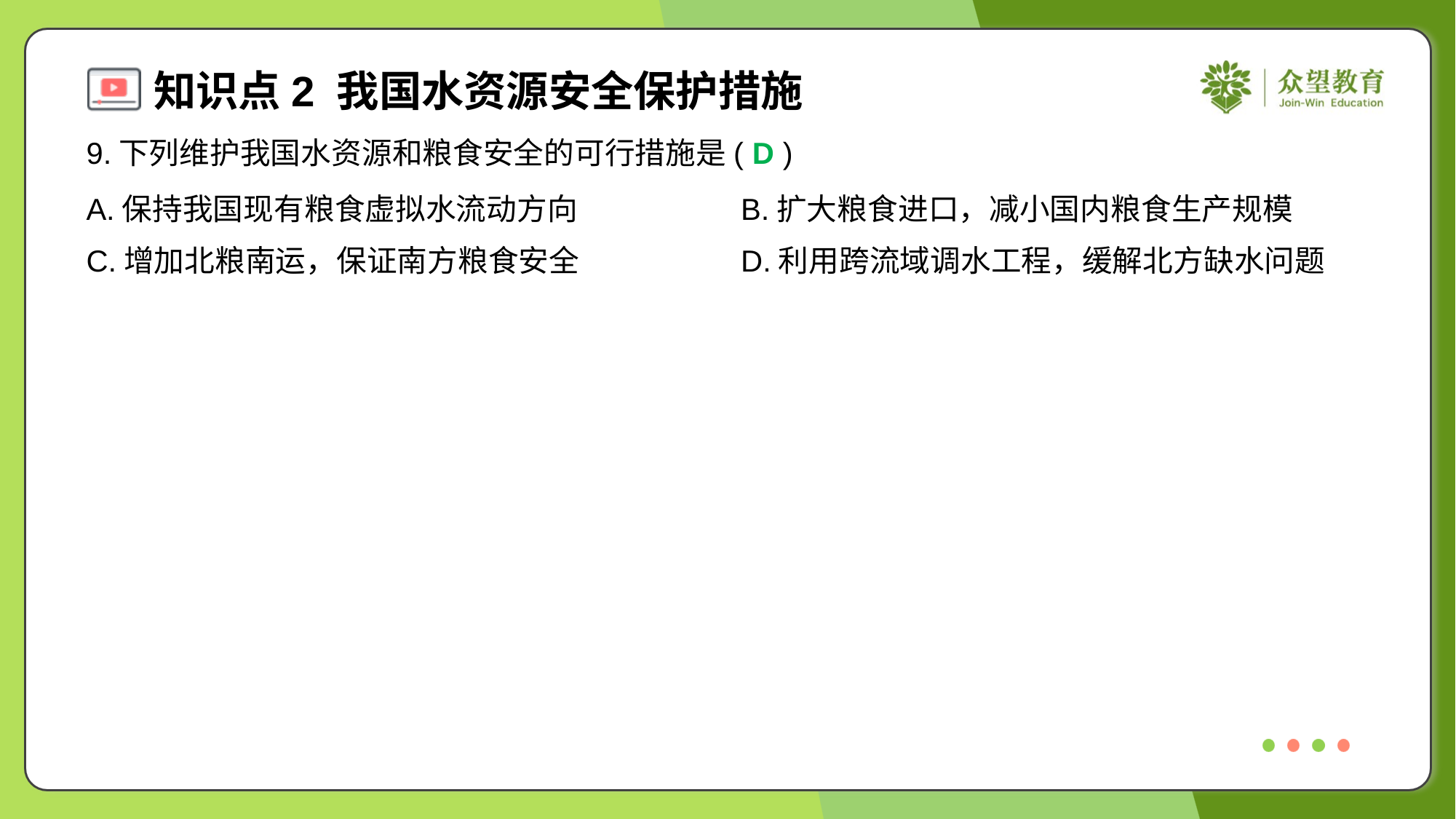

9.下列维护我国水资源和粮食安全的可行措施是(     )
D
A.保持我国现有粮食虚拟水流动方向	B.扩大粮食进口，减小国内粮食生产规模
C.增加北粮南运，保证南方粮食安全	D.利用跨流域调水工程，缓解北方缺水问题